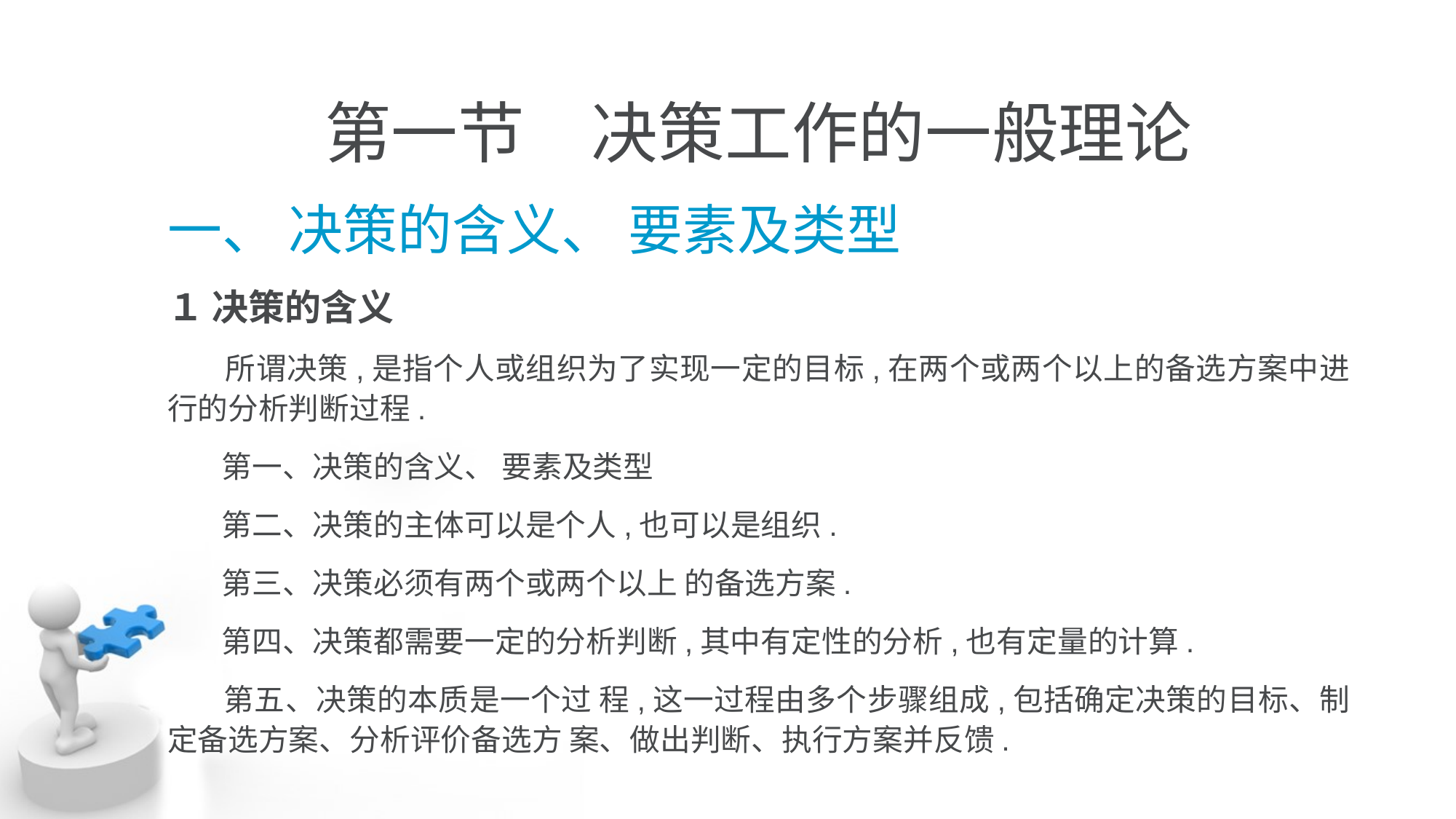

# 第一节　决策工作的一般理论
一、 决策的含义、 要素及类型
１ 决策的含义
       所谓决策,是指个人或组织为了实现一定的目标,在两个或两个以上的备选方案中进 行的分析判断过程.
       第一、决策的含义、 要素及类型
       第二、决策的主体可以是个人,也可以是组织.
       第三、决策必须有两个或两个以上 的备选方案.
       第四、决策都需要一定的分析判断,其中有定性的分析,也有定量的计算.
       第五、决策的本质是一个过 程,这一过程由多个步骤组成,包括确定决策的目标、制定备选方案、分析评价备选方 案、做出判断、执行方案并反馈.